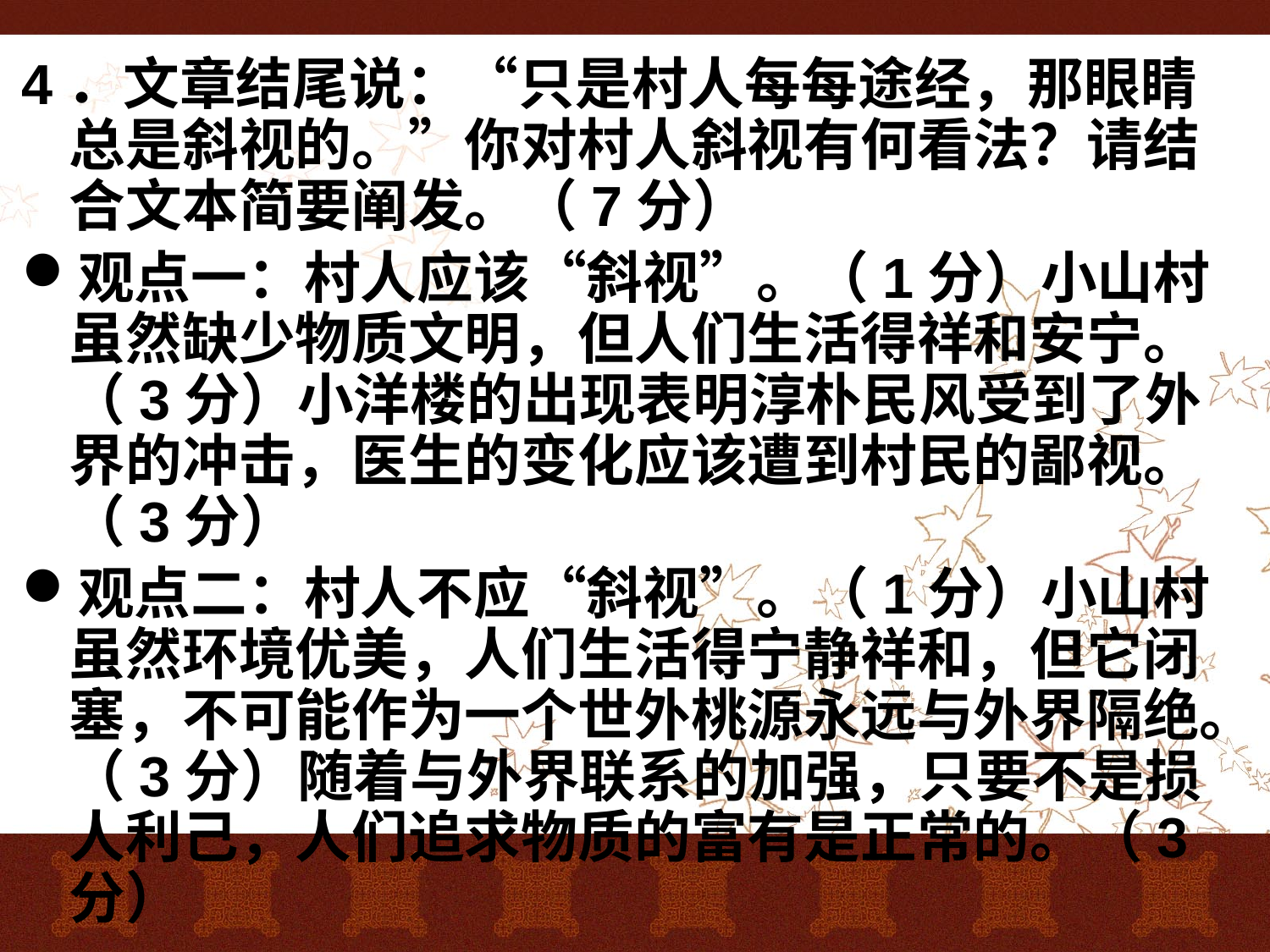

4．文章结尾说：“只是村人每每途经，那眼睛总是斜视的。”你对村人斜视有何看法？请结合文本简要阐发。（7分）
观点一：村人应该“斜视”。（1分）小山村虽然缺少物质文明，但人们生活得祥和安宁。（3分）小洋楼的出现表明淳朴民风受到了外界的冲击，医生的变化应该遭到村民的鄙视。（3分）
观点二：村人不应“斜视”。（1分）小山村虽然环境优美，人们生活得宁静祥和，但它闭塞，不可能作为一个世外桃源永远与外界隔绝。（3分）随着与外界联系的加强，只要不是损人利己，人们追求物质的富有是正常的。（3分）